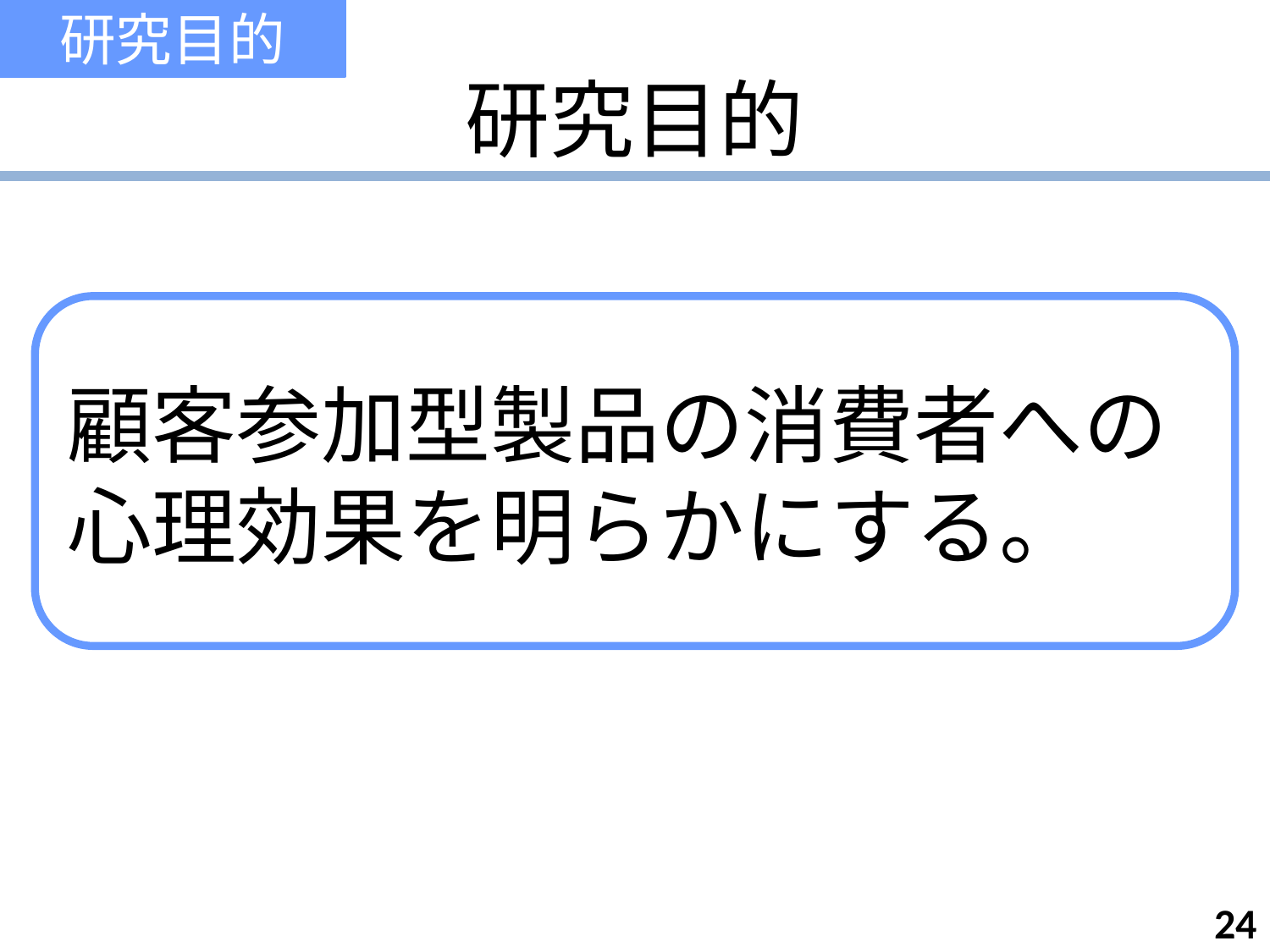

研究目的
# 研究目的

顧客参加型製品の消費者への心理効果を明らかにする。
24